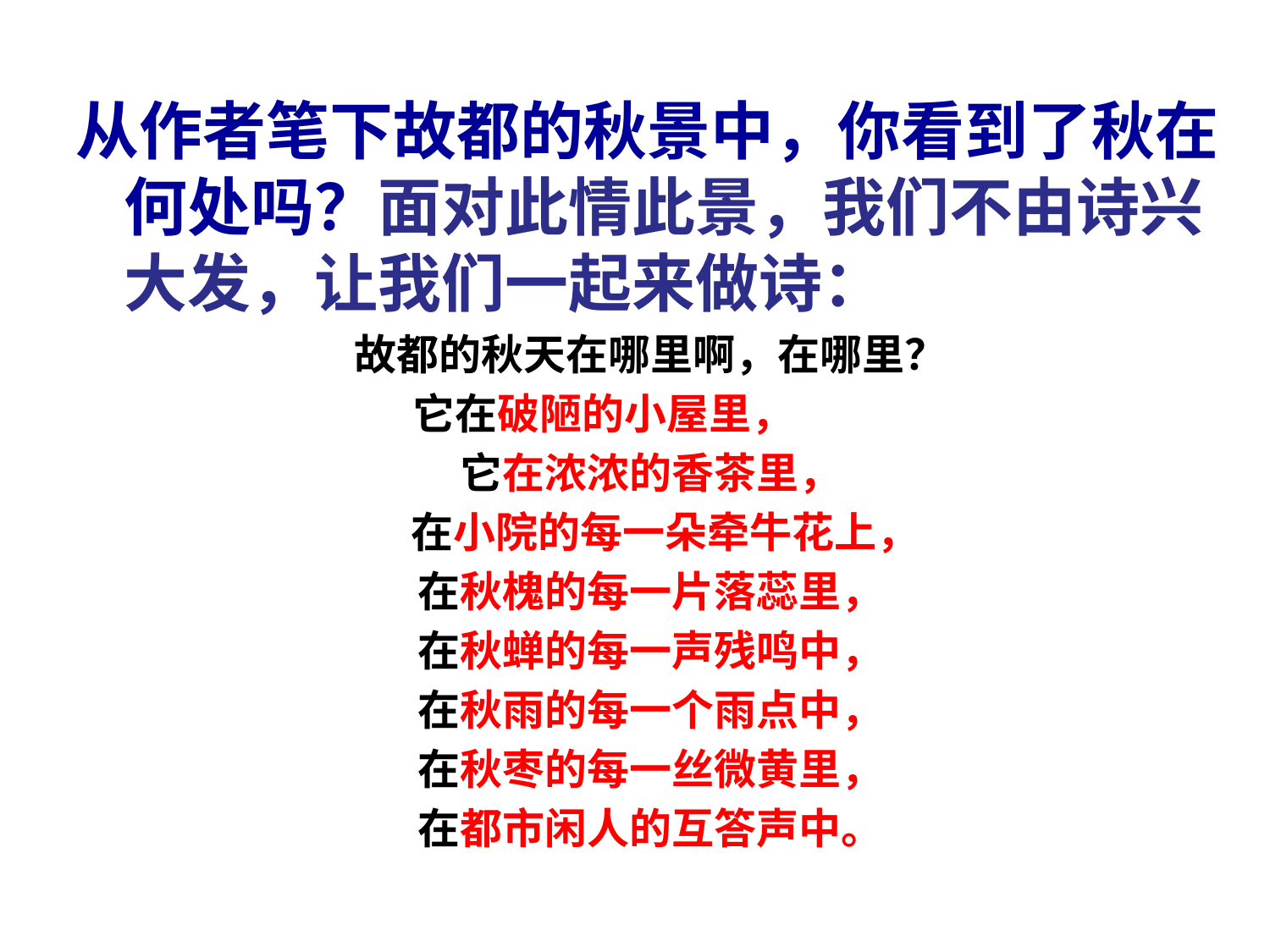

#
从作者笔下故都的秋景中，你看到了秋在何处吗？面对此情此景，我们不由诗兴大发，让我们一起来做诗：
故都的秋天在哪里啊，在哪里？
它在破陋的小屋里，
它在浓浓的香茶里，
  在小院的每一朵牵牛花上，
在秋槐的每一片落蕊里，
在秋蝉的每一声残鸣中，
在秋雨的每一个雨点中，
在秋枣的每一丝微黄里，
在都市闲人的互答声中。